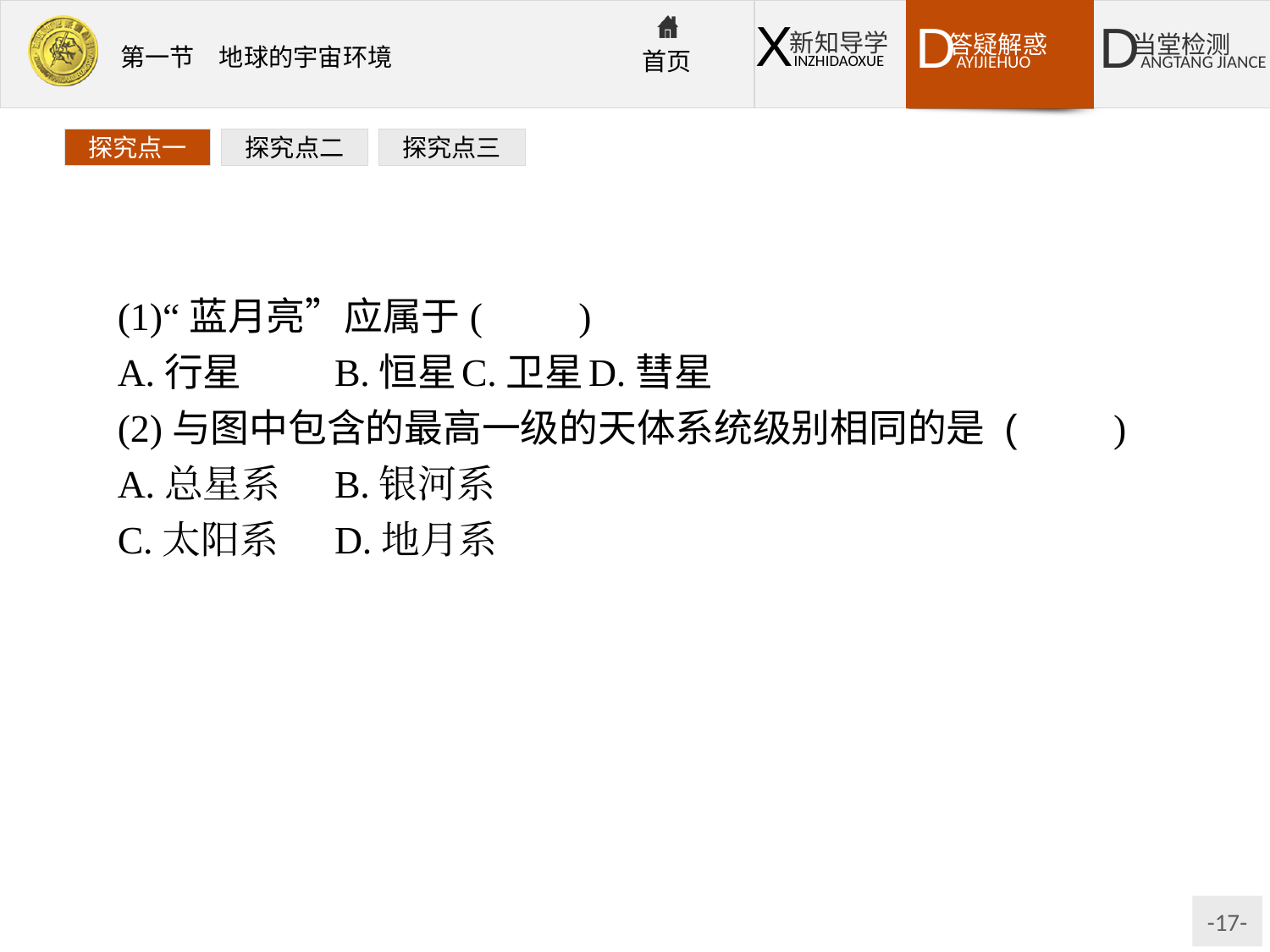

探究点一
探究点二
探究点三
(1)“蓝月亮”应属于(　　)
A.行星	B.恒星	C.卫星	D.彗星
(2)与图中包含的最高一级的天体系统级别相同的是 (　　)
A.总星系	B.银河系
C.太阳系	D.地月系
解析:第(1)题,读图可知,“蓝月亮”绕行星旋转,应属于卫星。第(2)题,图中“蓝月亮”围绕行星旋转,构成最低一级的天体系统,行星携带“蓝月亮”围绕恒星旋转,构成图中最高一级的天体系统,属于恒星系,与选项中太阳系的级别相同。
答案:(1)C　(2)C